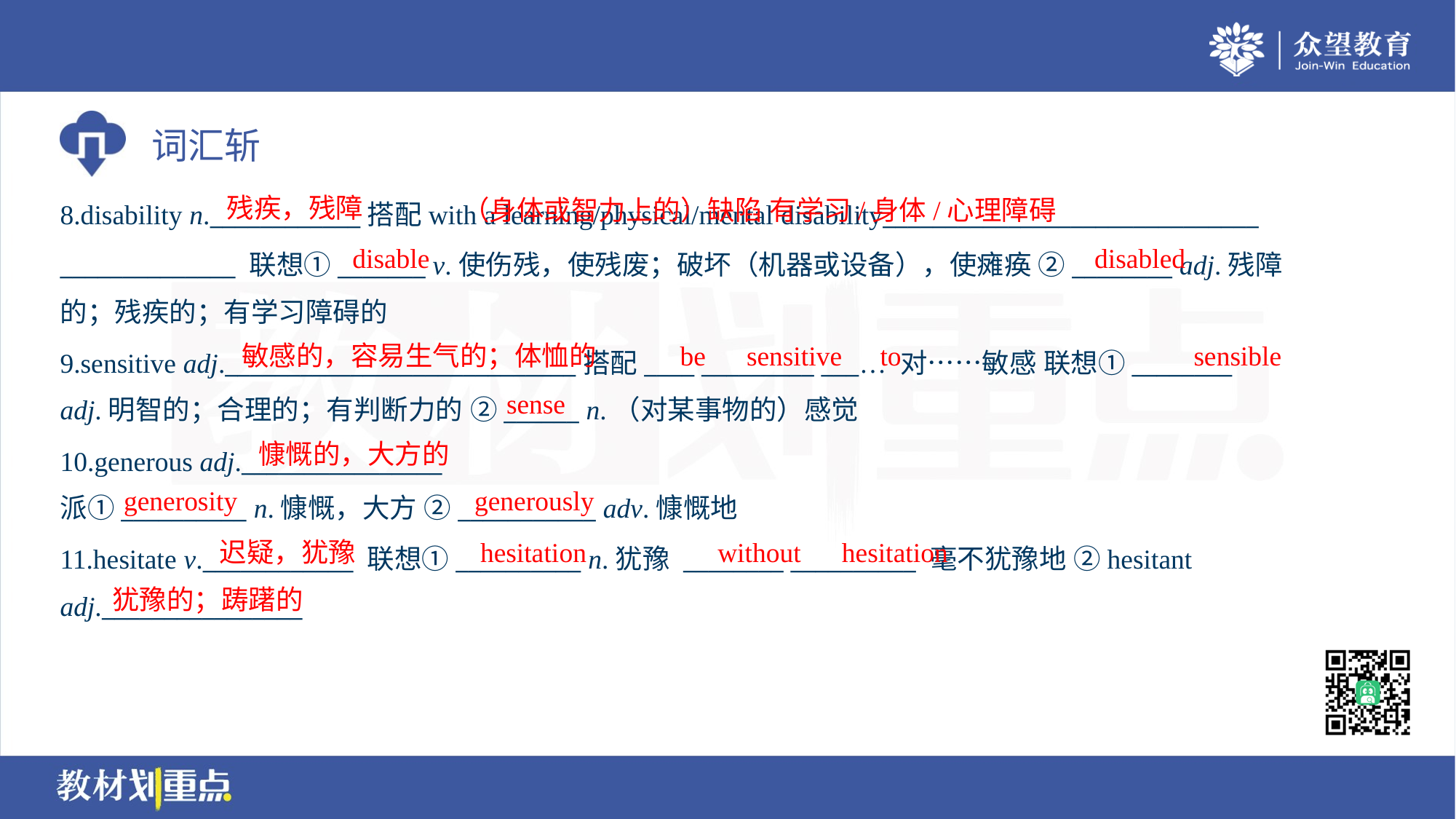

（身体或智力上的）缺陷 有学习/身体/心理障碍
残疾，残障
8.disability n.____________搭配with a learning/physical/mental disability______________________________
______________ 联想①_______ v.使伤残，使残废；破坏（机器或设备），使瘫痪 ②________ adj.残障
的；残疾的；有学习障碍的
disable
disabled
敏感的，容易生气的；体恤的
be
sensitive
to
sensible
9.sensitive adj.____________________________搭配____ _________ ___… 对……敏感 联想①________
adj.明智的；合理的；有判断力的 ②______ n.（对某事物的）感觉
sense
慷慨的，大方的
10.generous adj.________________
派①__________ n.慷慨，大方 ②___________ adv.慷慨地
generosity
generously
迟疑，犹豫
hesitation
without
hesitation
11.hesitate v.____________ 联想①__________ n.犹豫 ________ __________ 毫不犹豫地 ②hesitant
adj.________________
犹豫的；踌躇的